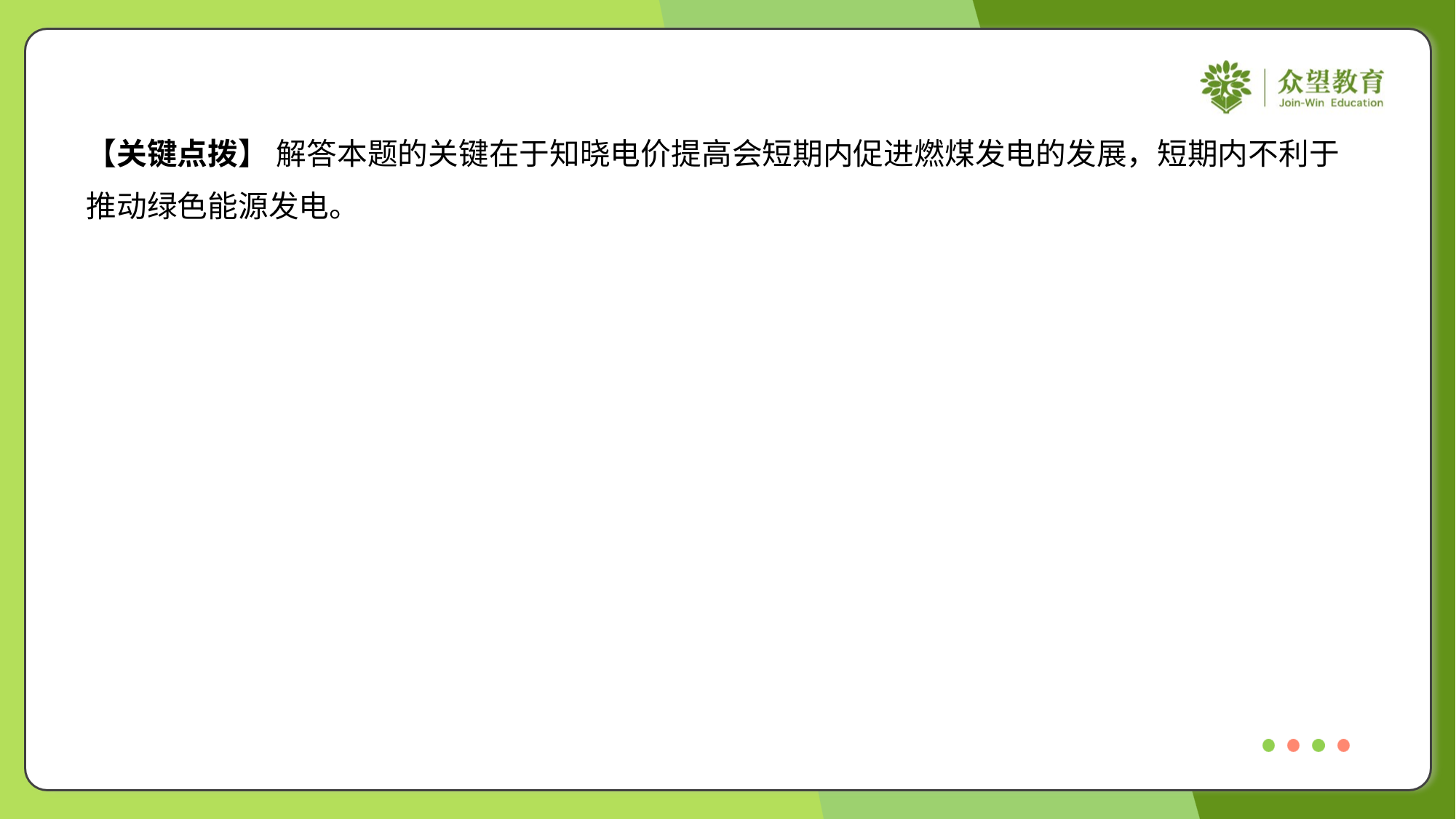

【关键点拨】 解答本题的关键在于知晓电价提高会短期内促进燃煤发电的发展，短期内不利于
推动绿色能源发电。